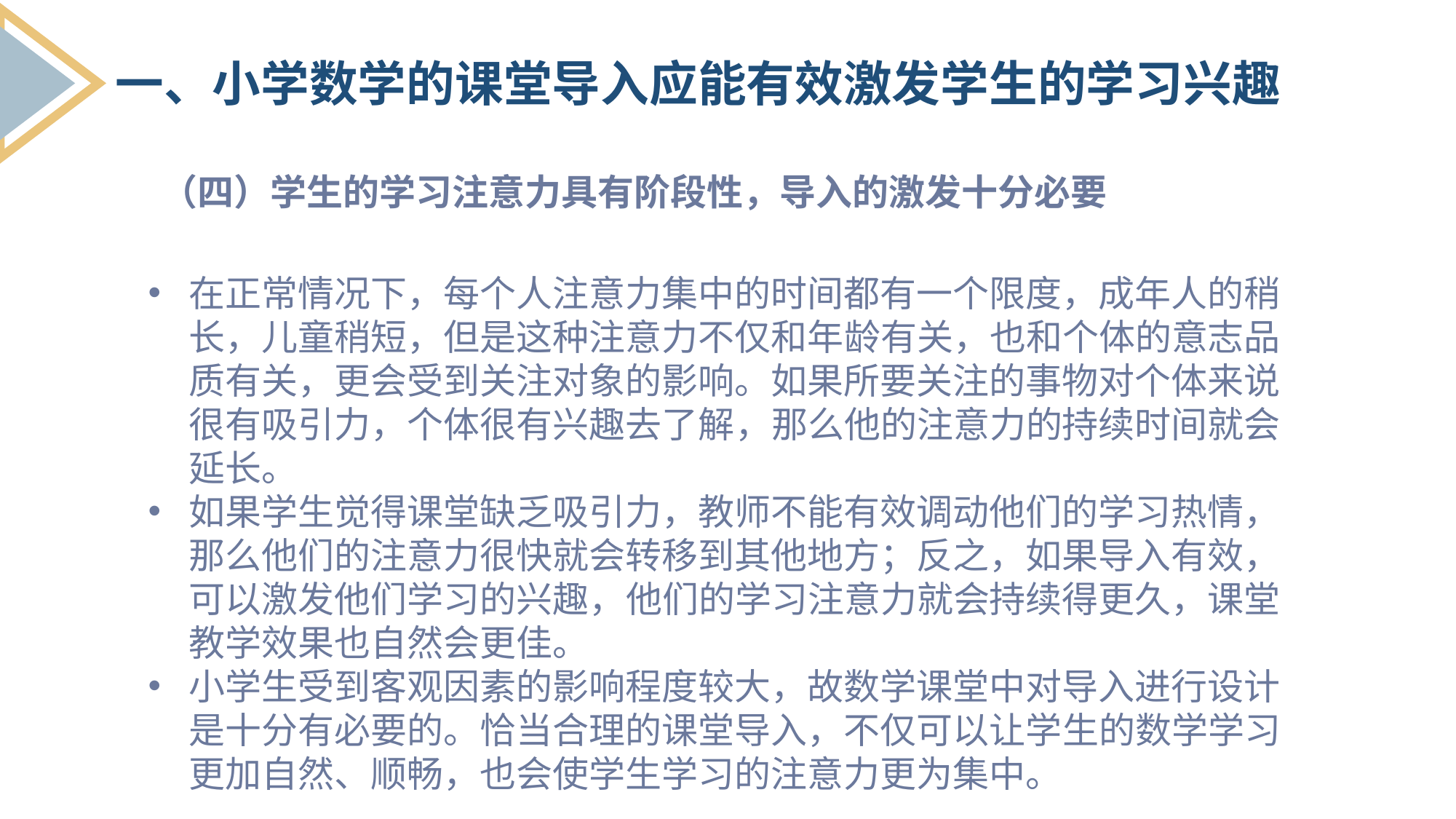

一、小学数学的课堂导入应能有效激发学生的学习兴趣
（四）学生的学习注意力具有阶段性，导入的激发十分必要
在正常情况下，每个人注意力集中的时间都有一个限度，成年人的稍长，儿童稍短，但是这种注意力不仅和年龄有关，也和个体的意志品质有关，更会受到关注对象的影响。如果所要关注的事物对个体来说很有吸引力，个体很有兴趣去了解，那么他的注意力的持续时间就会延长。
如果学生觉得课堂缺乏吸引力，教师不能有效调动他们的学习热情，那么他们的注意力很快就会转移到其他地方；反之，如果导入有效，可以激发他们学习的兴趣，他们的学习注意力就会持续得更久，课堂教学效果也自然会更佳。
小学生受到客观因素的影响程度较大，故数学课堂中对导入进行设计是十分有必要的。恰当合理的课堂导入，不仅可以让学生的数学学习更加自然、顺畅，也会使学生学习的注意力更为集中。